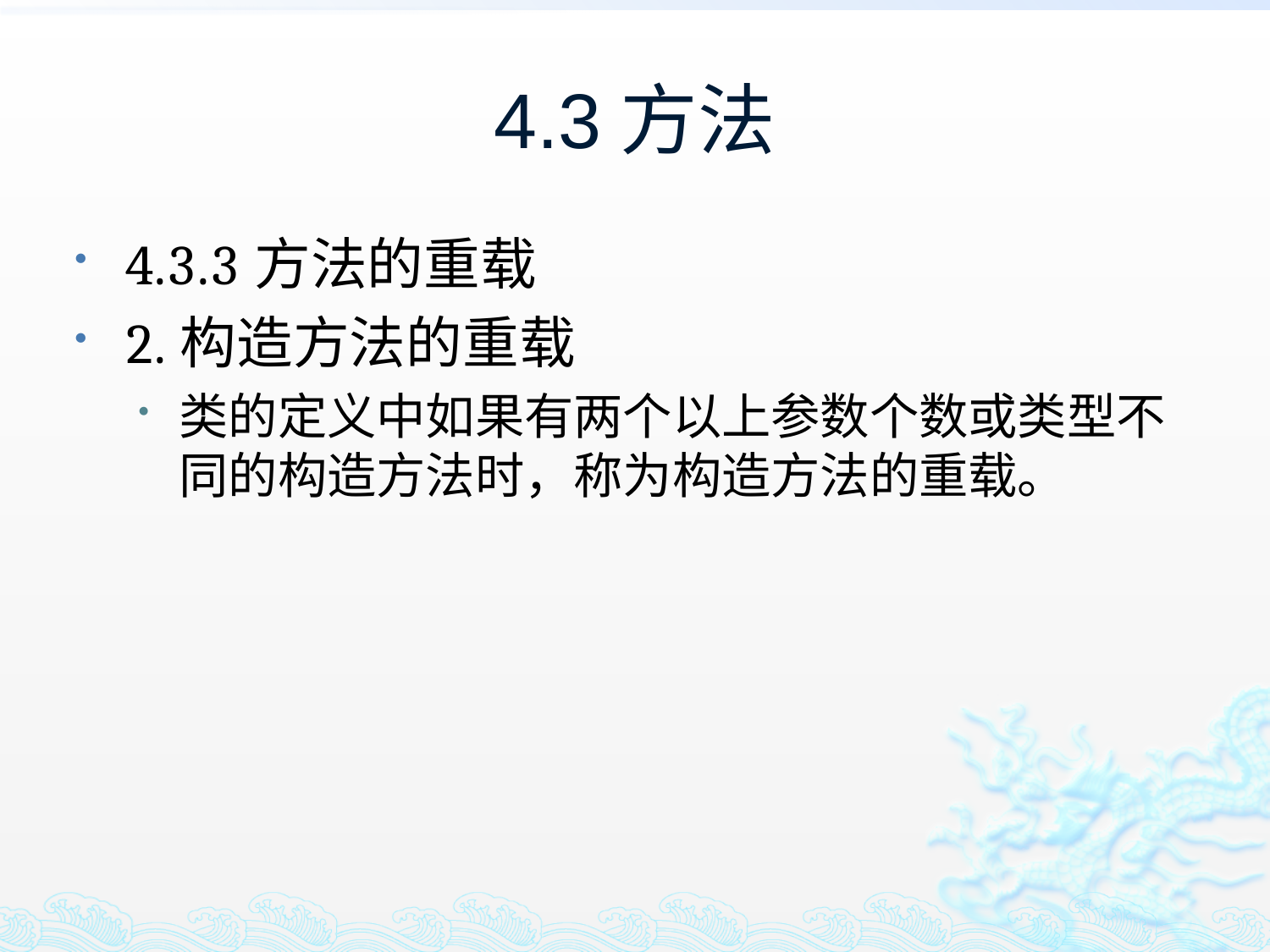

# 4.3方法
4.3.3方法的重载
2.构造方法的重载
类的定义中如果有两个以上参数个数或类型不同的构造方法时，称为构造方法的重载。